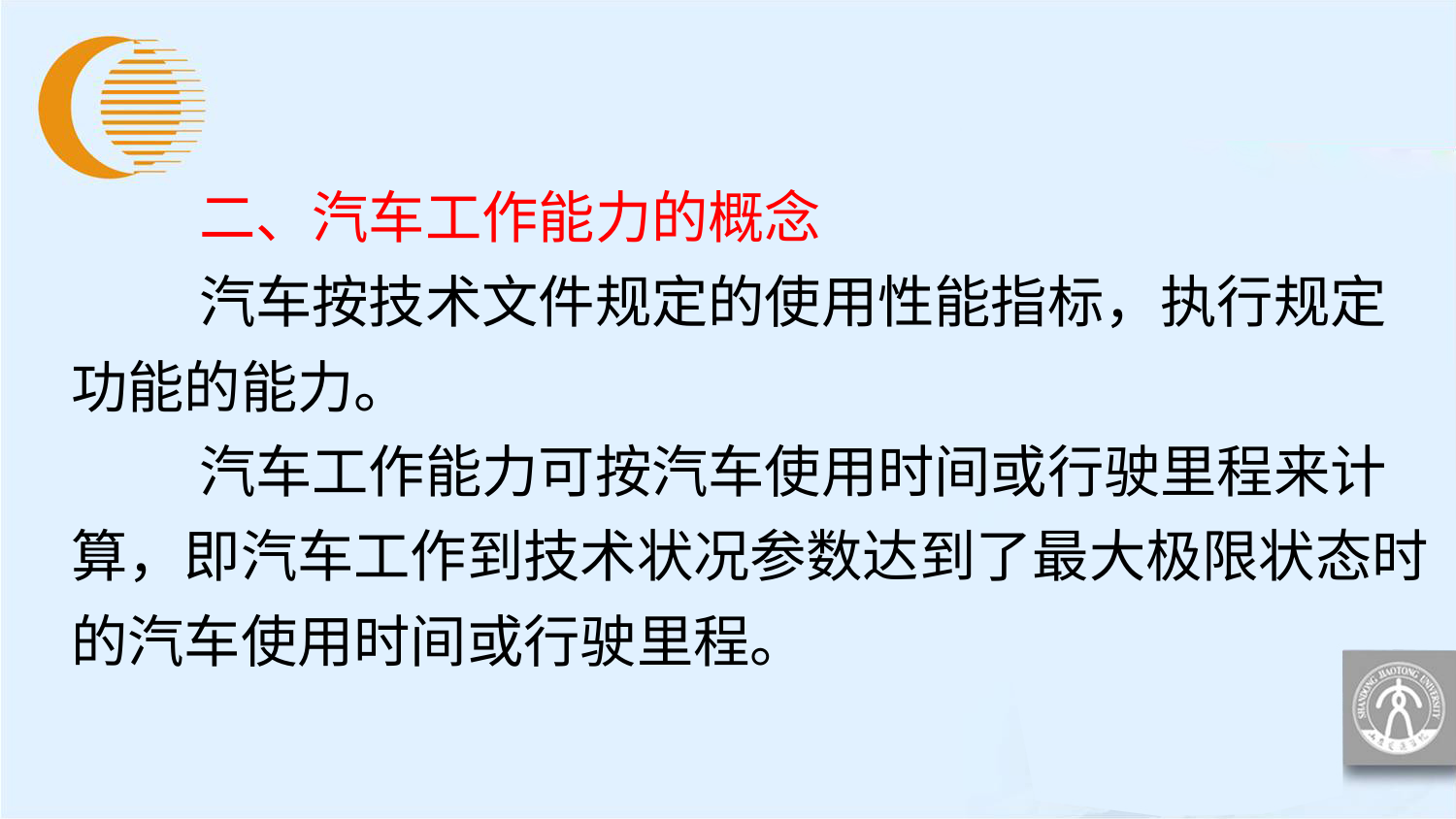

二、汽车工作能力的概念
汽车按技术文件规定的使用性能指标，执行规定功能的能力。
汽车工作能力可按汽车使用时间或行驶里程来计算，即汽车工作到技术状况参数达到了最大极限状态时的汽车使用时间或行驶里程。